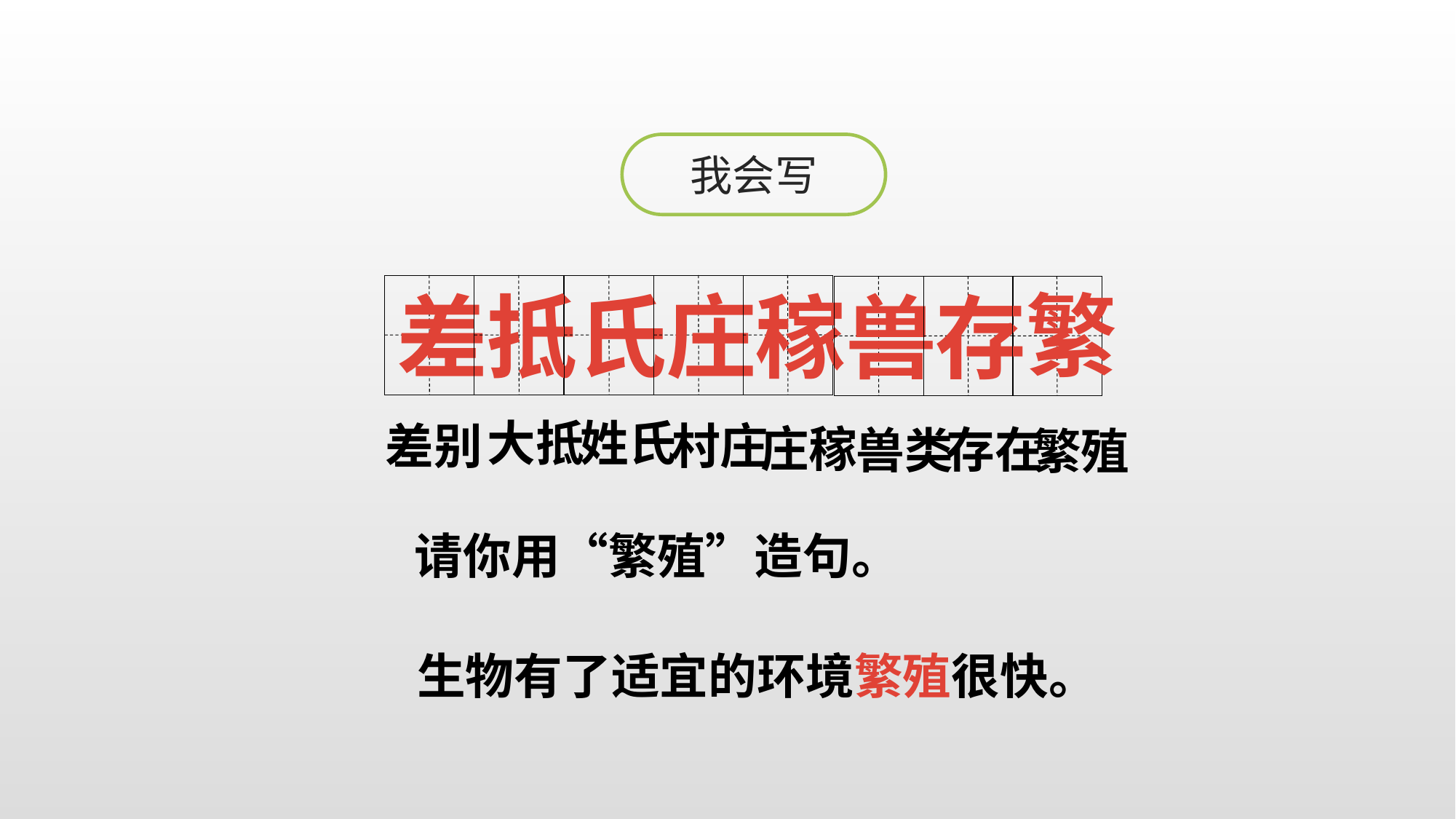

我会写
繁

稼

抵

氏

庄

差

兽

存
姓氏
大抵
村庄
差别
庄稼
存在
兽类
繁殖
请你用“繁殖”造句。
生物有了适宜的环境繁殖很快。